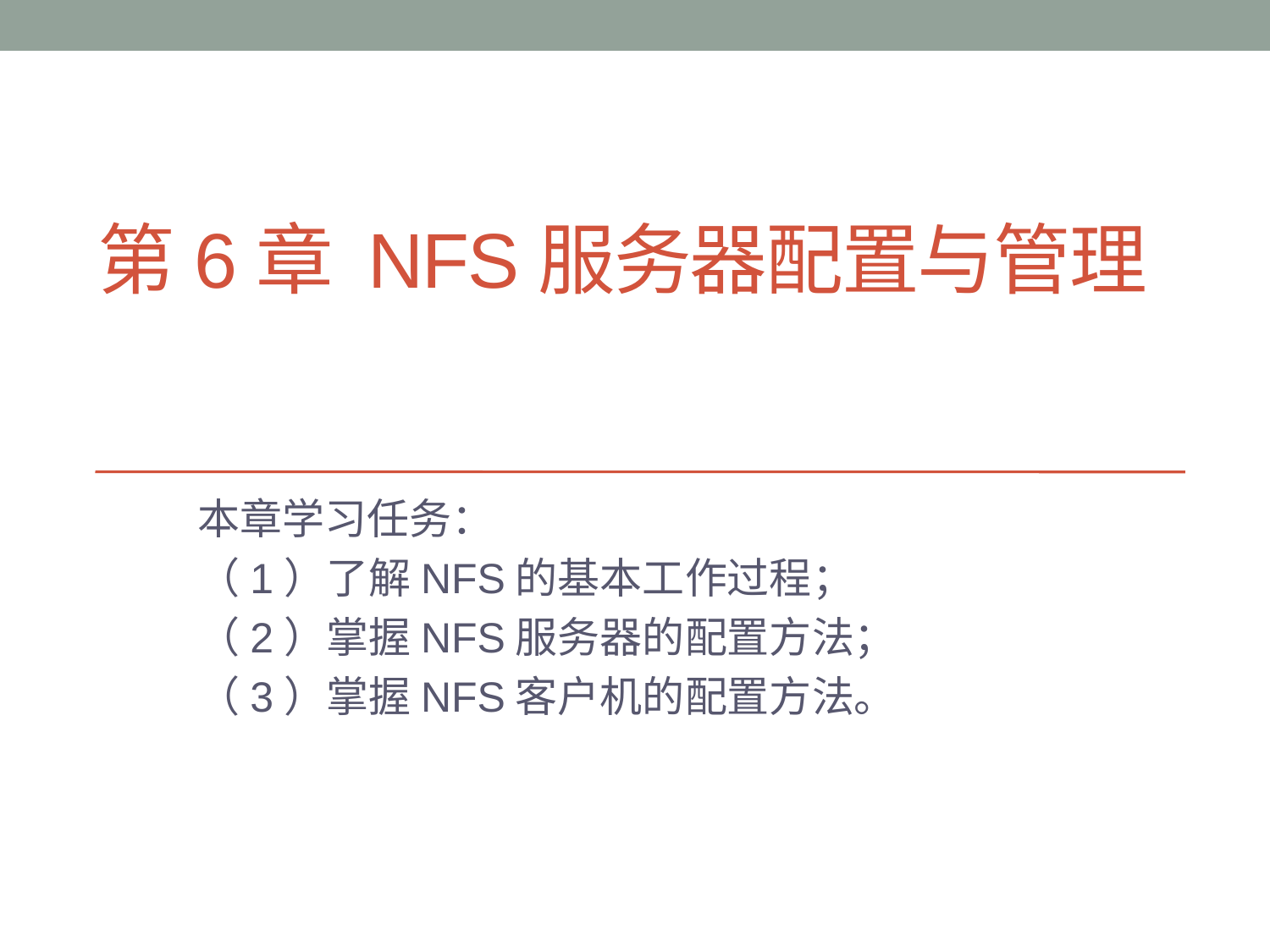

# 第6章 NFS服务器配置与管理
本章学习任务：
（1）了解NFS的基本工作过程；
（2）掌握NFS服务器的配置方法；
（3）掌握NFS客户机的配置方法。